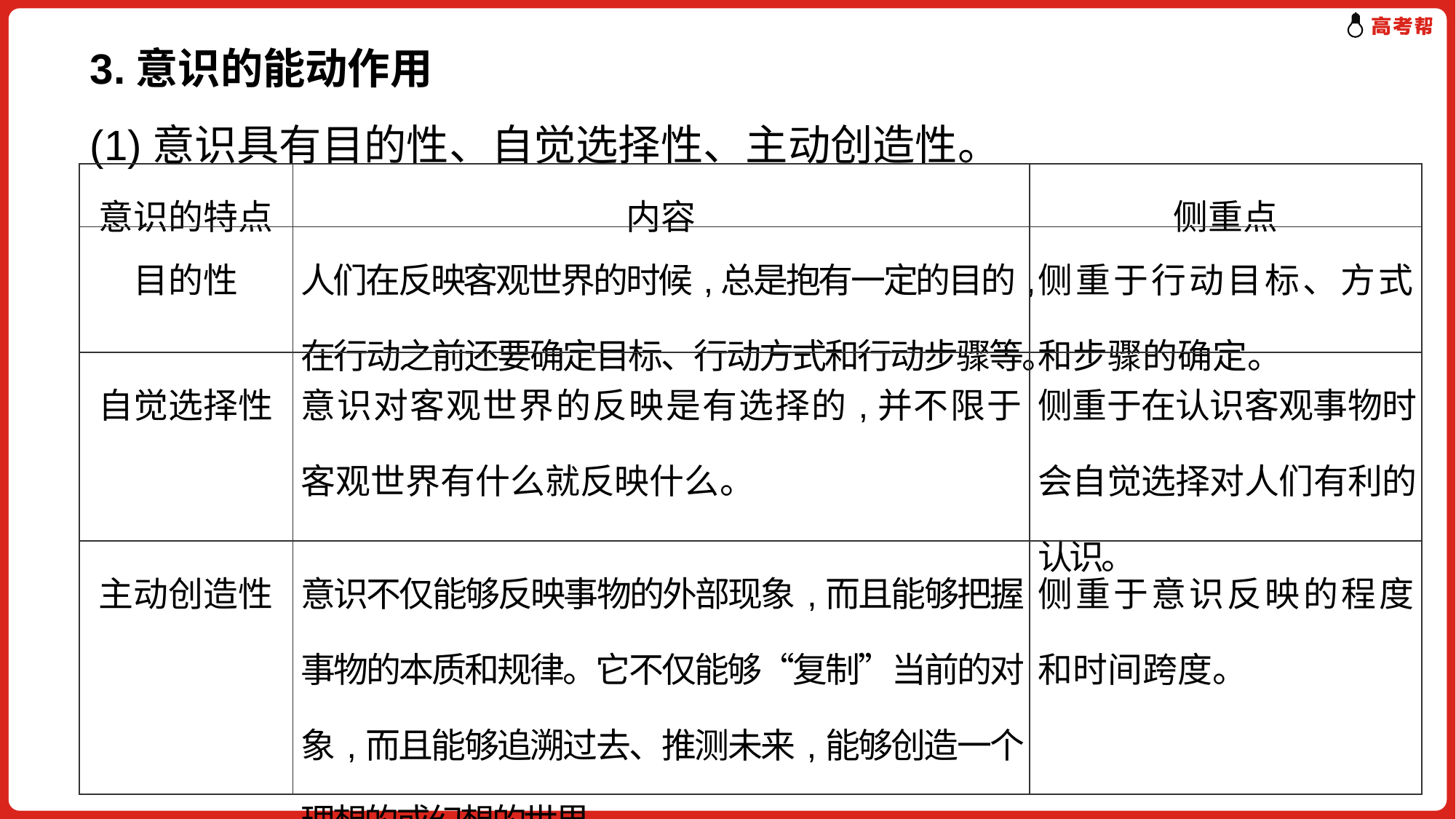

3.意识的能动作用
(1)意识具有目的性、自觉选择性、主动创造性。
| 意识的特点 | 内容 | 侧重点 |
| --- | --- | --- |
| 目的性 | 人们在反映客观世界的时候,总是抱有一定的目的,在行动之前还要确定目标、行动方式和行动步骤等。 | 侧重于行动目标、方式和步骤的确定。 |
| 自觉选择性 | 意识对客观世界的反映是有选择的,并不限于客观世界有什么就反映什么。 | 侧重于在认识客观事物时会自觉选择对人们有利的认识。 |
| 主动创造性 | 意识不仅能够反映事物的外部现象,而且能够把握事物的本质和规律。它不仅能够“复制”当前的对象,而且能够追溯过去、推测未来,能够创造一个理想的或幻想的世界。 | 侧重于意识反映的程度和时间跨度。 |